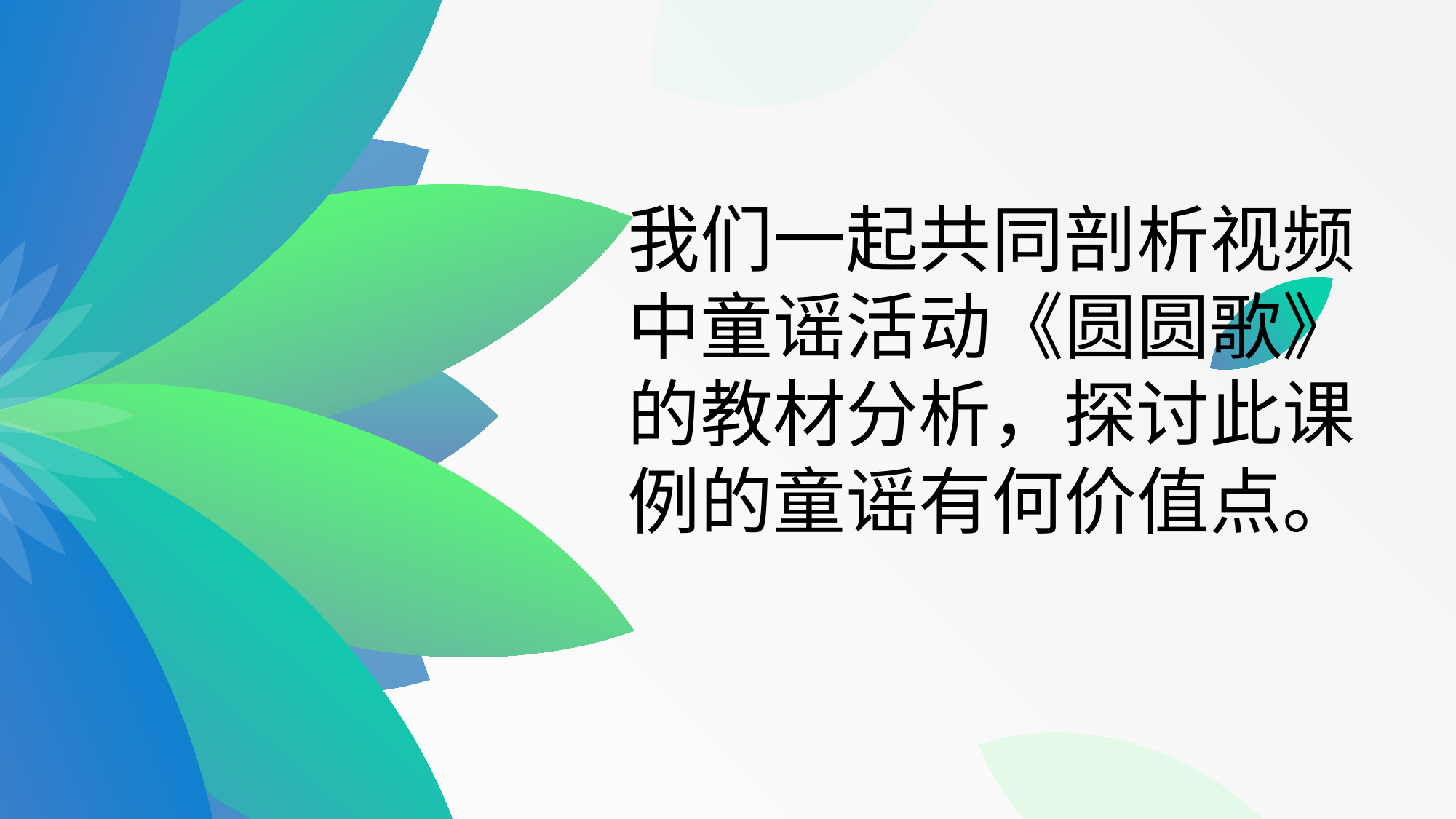

我们一起共同剖析视频中童谣活动《圆圆歌》的教材分析，探讨此课例的童谣有何价值点。